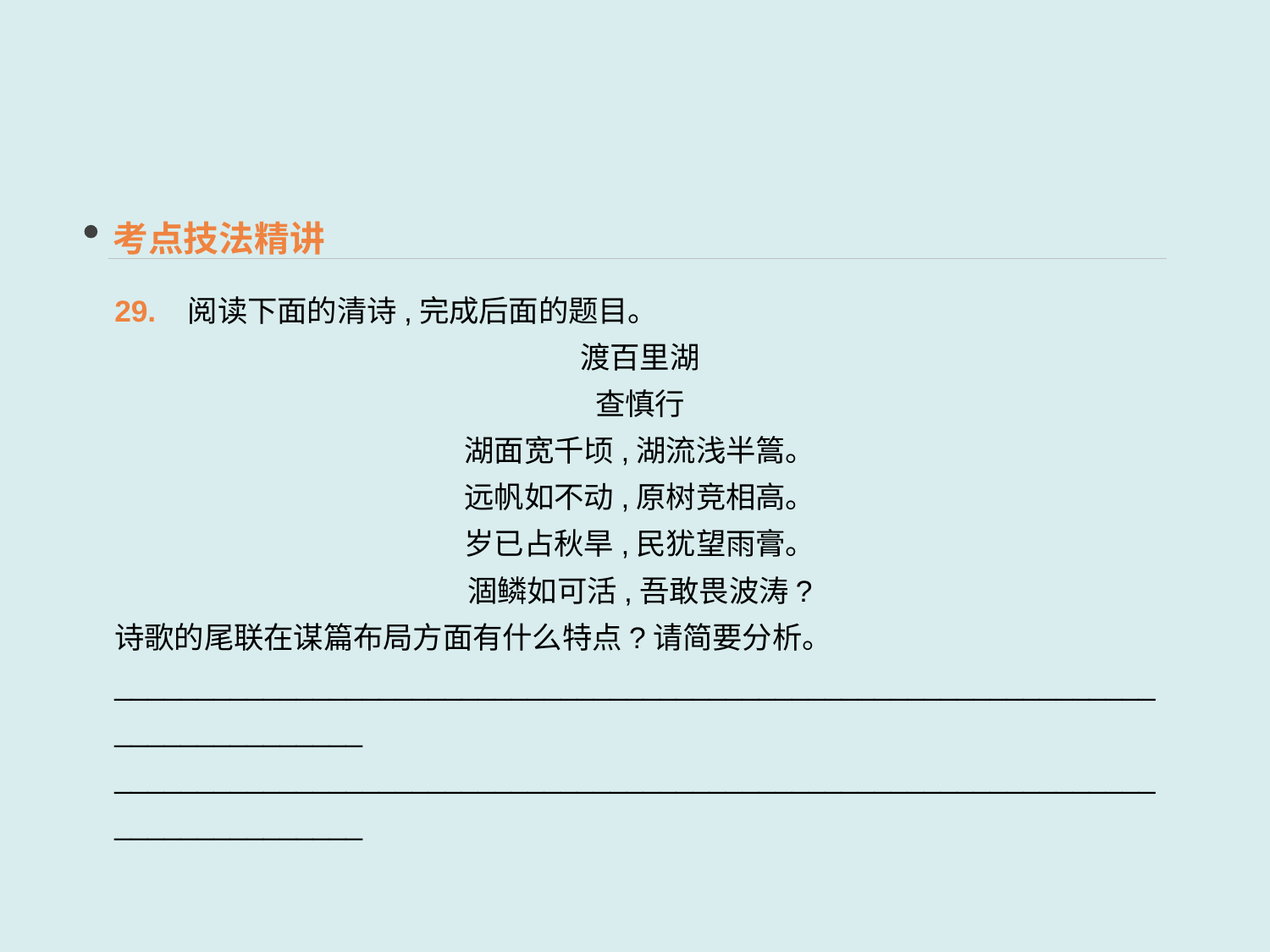

考点技法精讲

29.   阅读下面的清诗,完成后面的题目。
渡百里湖
查慎行
湖面宽千顷,湖流浅半篙。
远帆如不动,原树竞相高。
岁已占秋旱,民犹望雨膏。
涸鳞如可活,吾敢畏波涛?
诗歌的尾联在谋篇布局方面有什么特点?请简要分析。
______________________________________________________________________________
______________________________________________________________________________